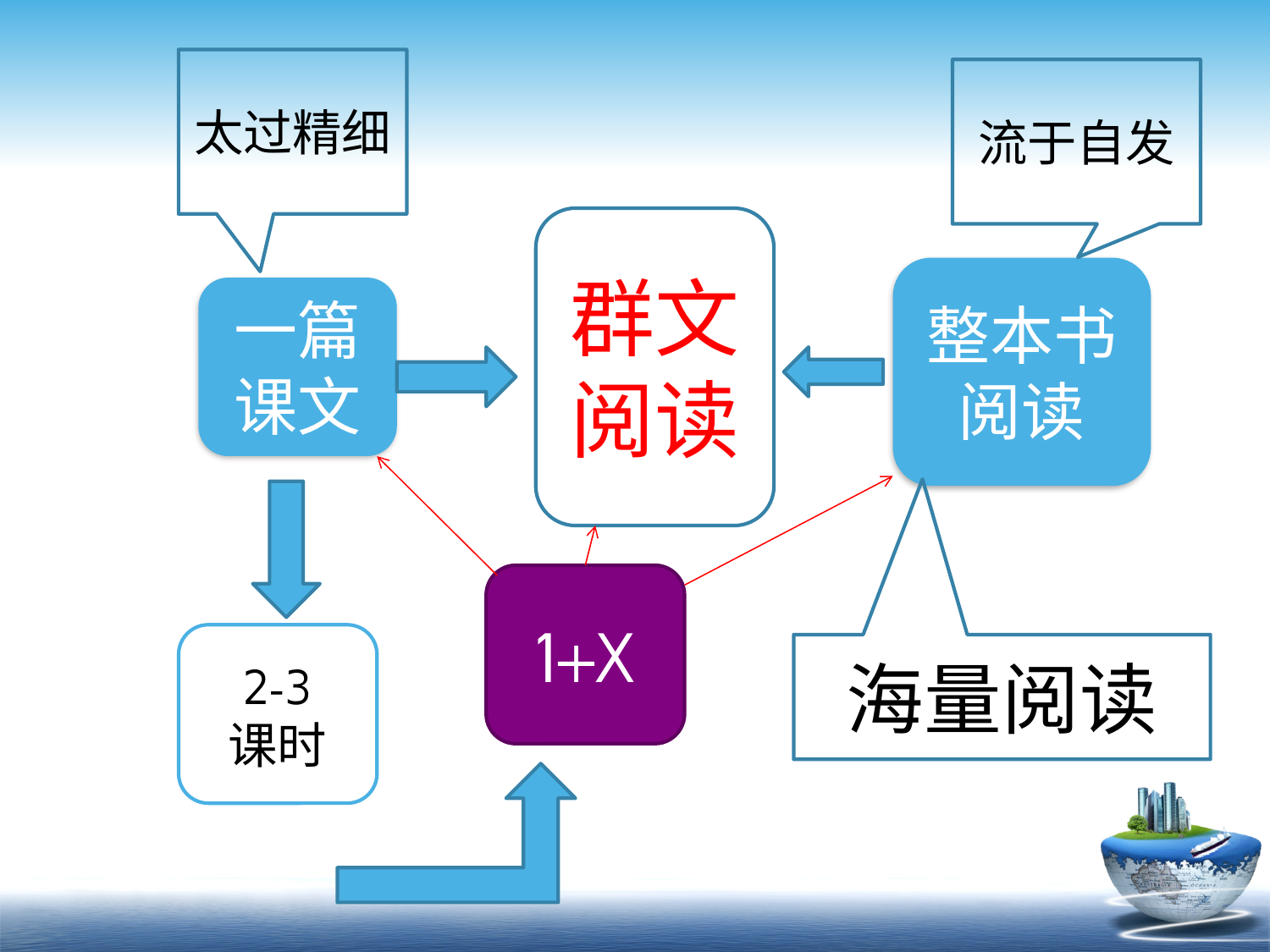

太过精细
流于自发
群文阅读
整本书阅读
一篇课文

1+X
2-3
课时
海量阅读